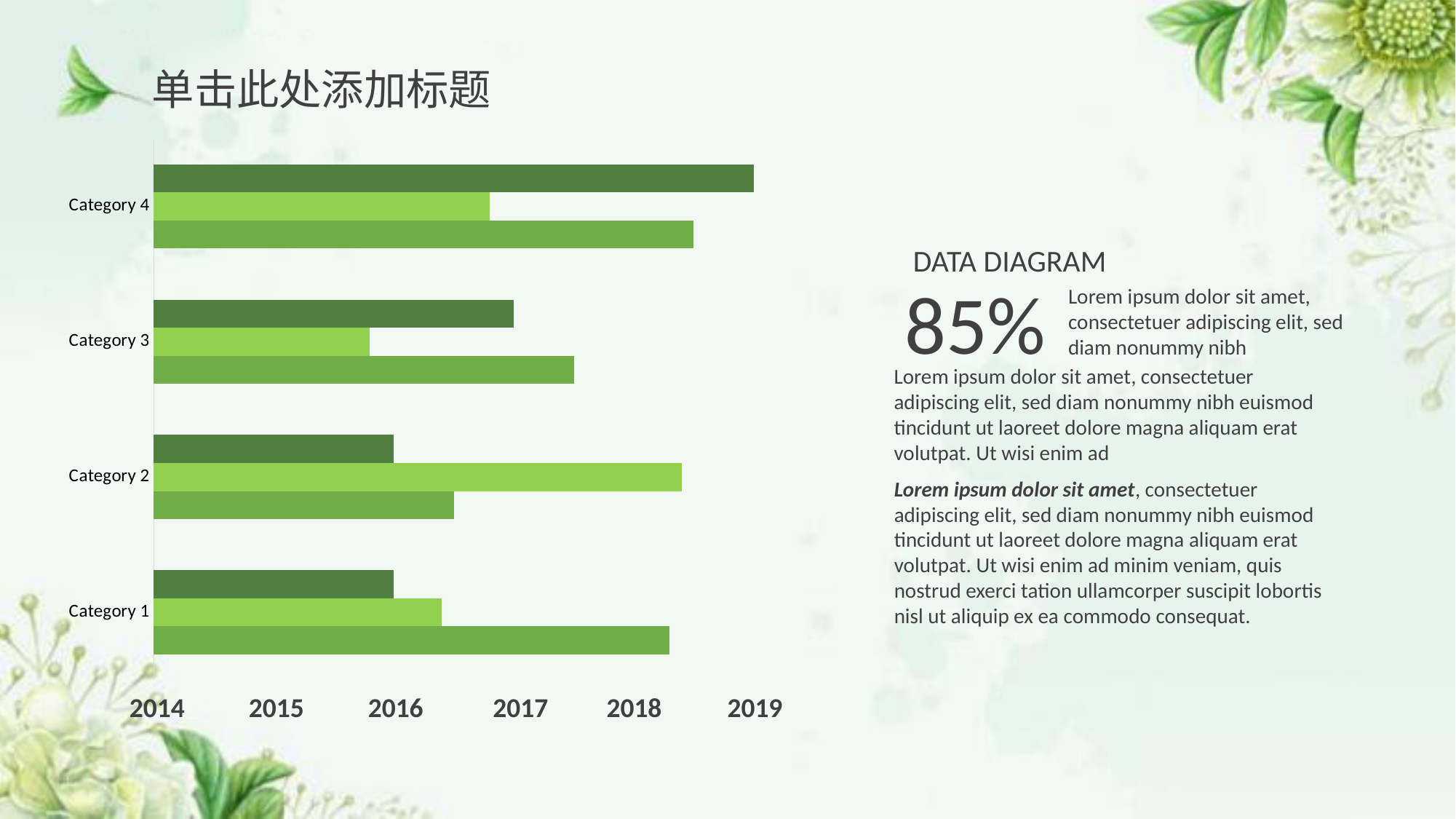

单击此处添加标题

### Chart

| Category | Series 1 | Series 2 | Series 3 |
|---|---|---|---|
| Category 1 | 4.3 | 2.4 | 2.0 |
| Category 2 | 2.5 | 4.4 | 2.0 |
| Category 3 | 3.5 | 1.8 | 3.0 |
| Category 4 | 4.5 | 2.8 | 5.0 |
DATA DIAGRAM
85%
Lorem ipsum dolor sit amet, consectetuer adipiscing elit, sed diam nonummy nibh
Lorem ipsum dolor sit amet, consectetuer adipiscing elit, sed diam nonummy nibh euismod tincidunt ut laoreet dolore magna aliquam erat volutpat. Ut wisi enim ad
Lorem ipsum dolor sit amet, consectetuer adipiscing elit, sed diam nonummy nibh euismod tincidunt ut laoreet dolore magna aliquam erat volutpat. Ut wisi enim ad minim veniam, quis nostrud exerci tation ullamcorper suscipit lobortis nisl ut aliquip ex ea commodo consequat.
2014
2015
2016
2017
2018
2019